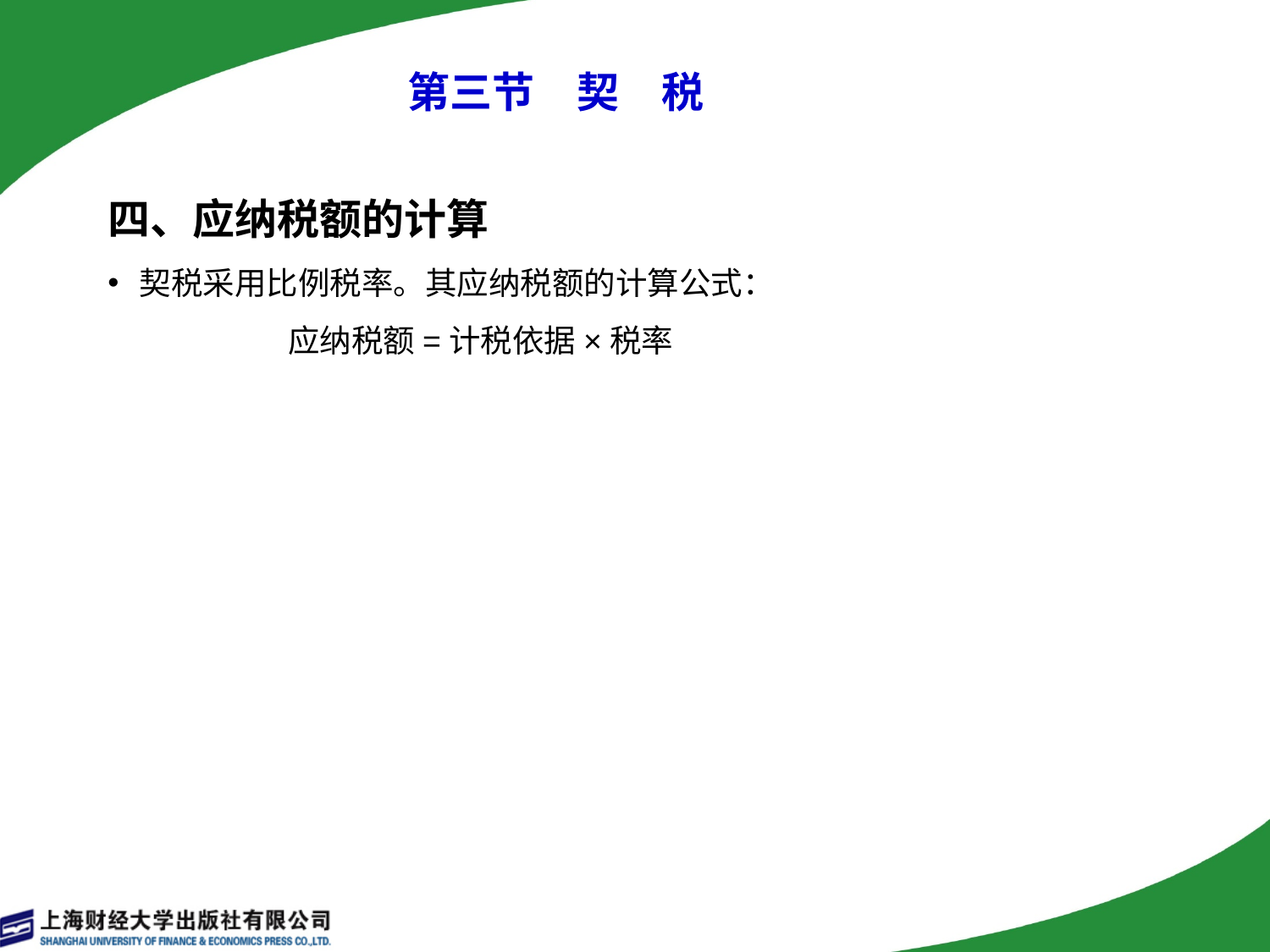

# 第三节　契　税
四、应纳税额的计算
契税采用比例税率。其应纳税额的计算公式：
                        应纳税额=计税依据×税率